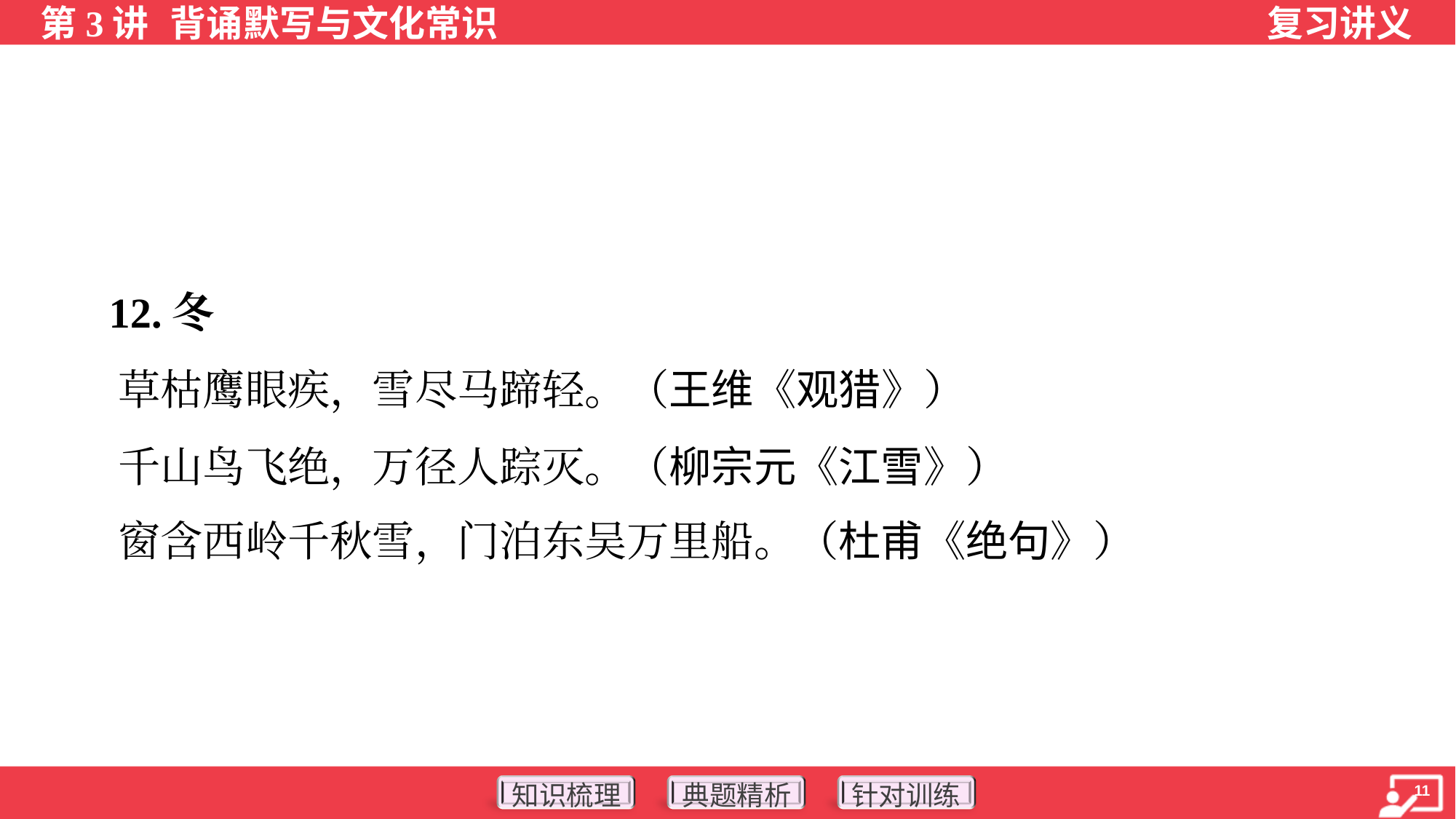

12.冬
    草枯鹰眼疾，雪尽马蹄轻。（王维《观猎》）
    千山鸟飞绝，万径人踪灭。（柳宗元《江雪》）
    窗含西岭千秋雪，门泊东吴万里船。（杜甫《绝句》）